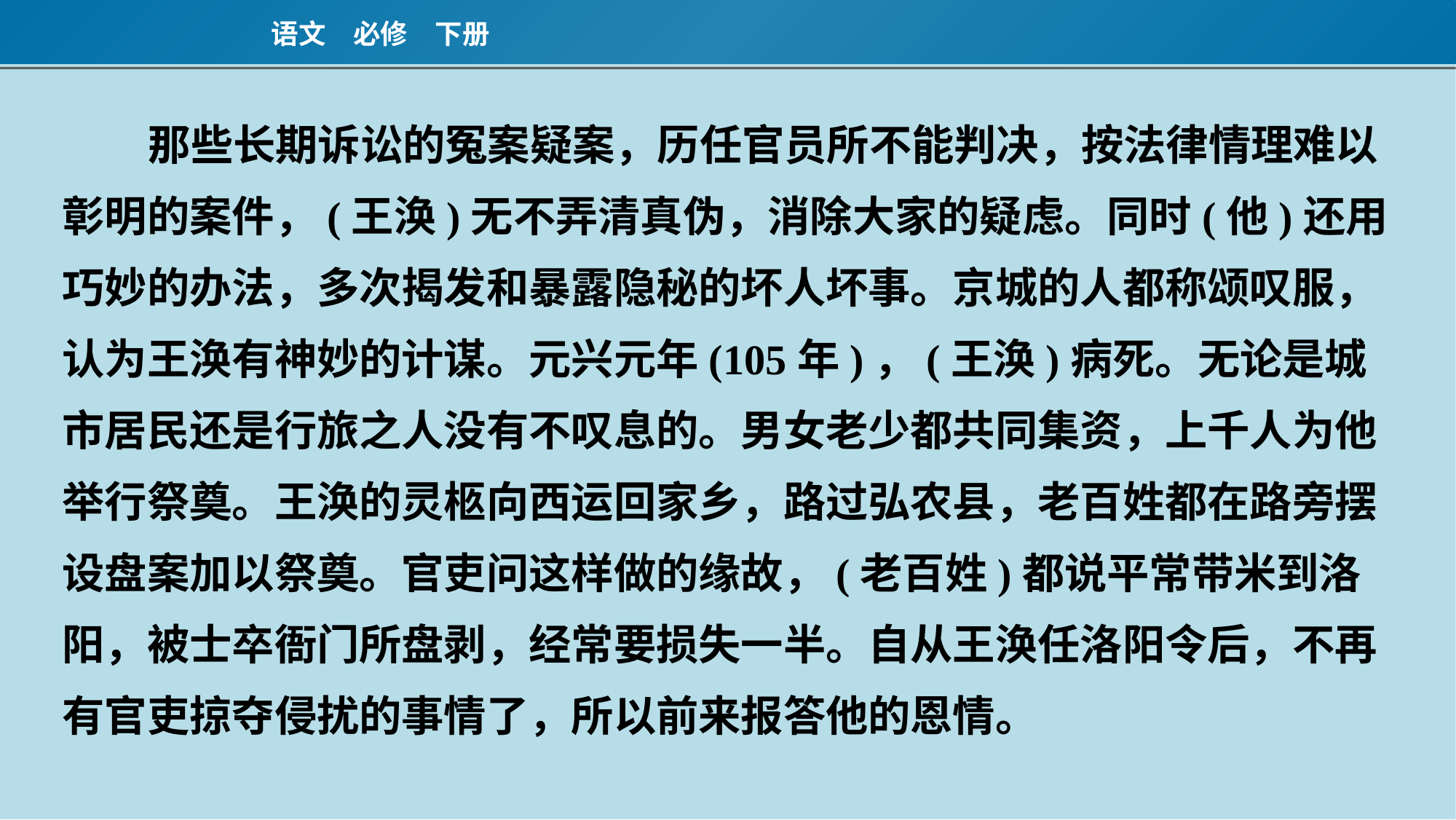

那些长期诉讼的冤案疑案，历任官员所不能判决，按法律情理难以彰明的案件，(王涣)无不弄清真伪，消除大家的疑虑。同时(他)还用巧妙的办法，多次揭发和暴露隐秘的坏人坏事。京城的人都称颂叹服，认为王涣有神妙的计谋。元兴元年(105年)，(王涣)病死。无论是城市居民还是行旅之人没有不叹息的。男女老少都共同集资，上千人为他举行祭奠。王涣的灵柩向西运回家乡，路过弘农县，老百姓都在路旁摆设盘案加以祭奠。官吏问这样做的缘故，(老百姓)都说平常带米到洛阳，被士卒衙门所盘剥，经常要损失一半。自从王涣任洛阳令后，不再有官吏掠夺侵扰的事情了，所以前来报答他的恩情。